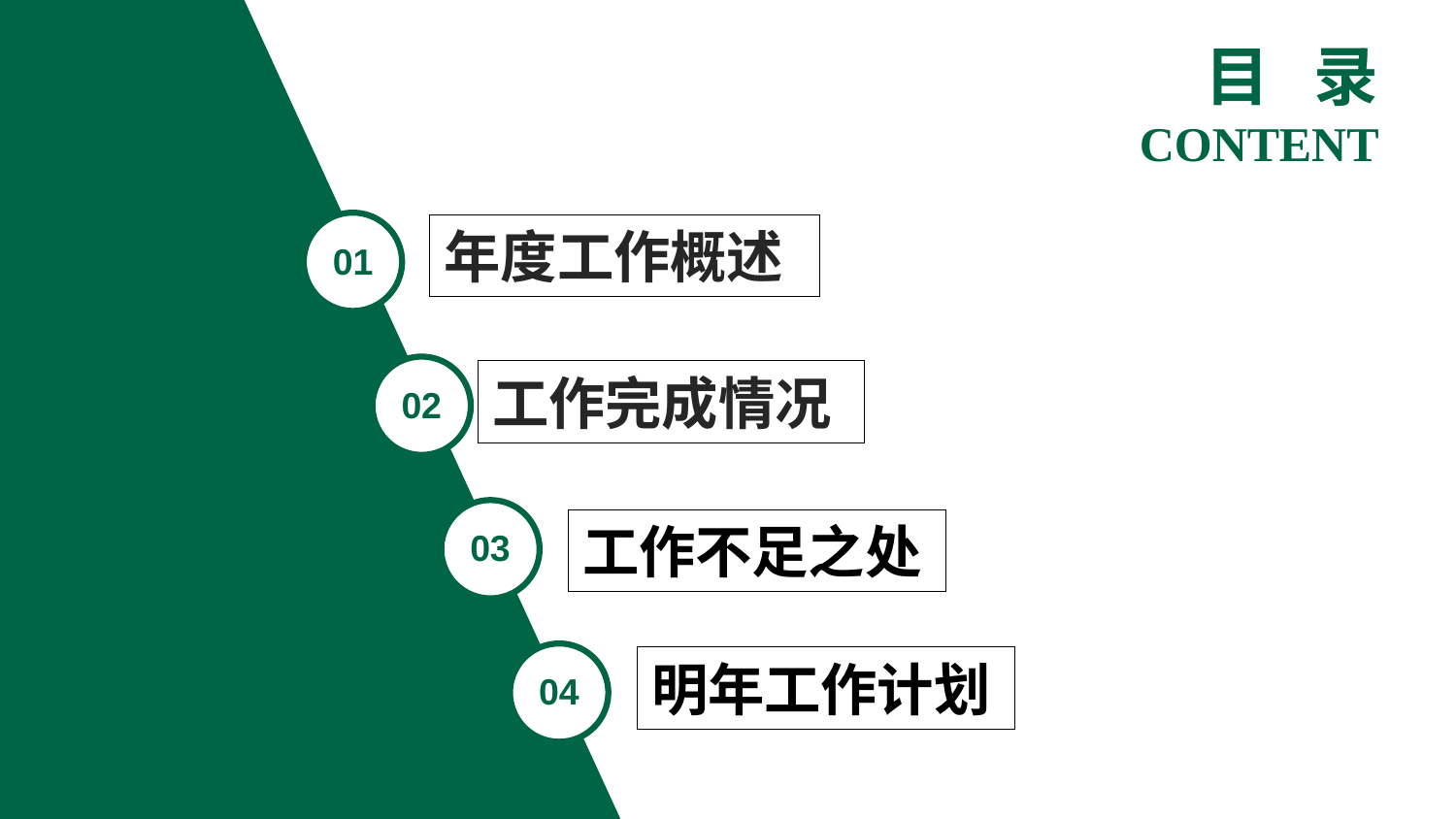

目   录
CONTENT

01
年度工作概述

02
工作完成情况

03
工作不足之处

04
明年工作计划